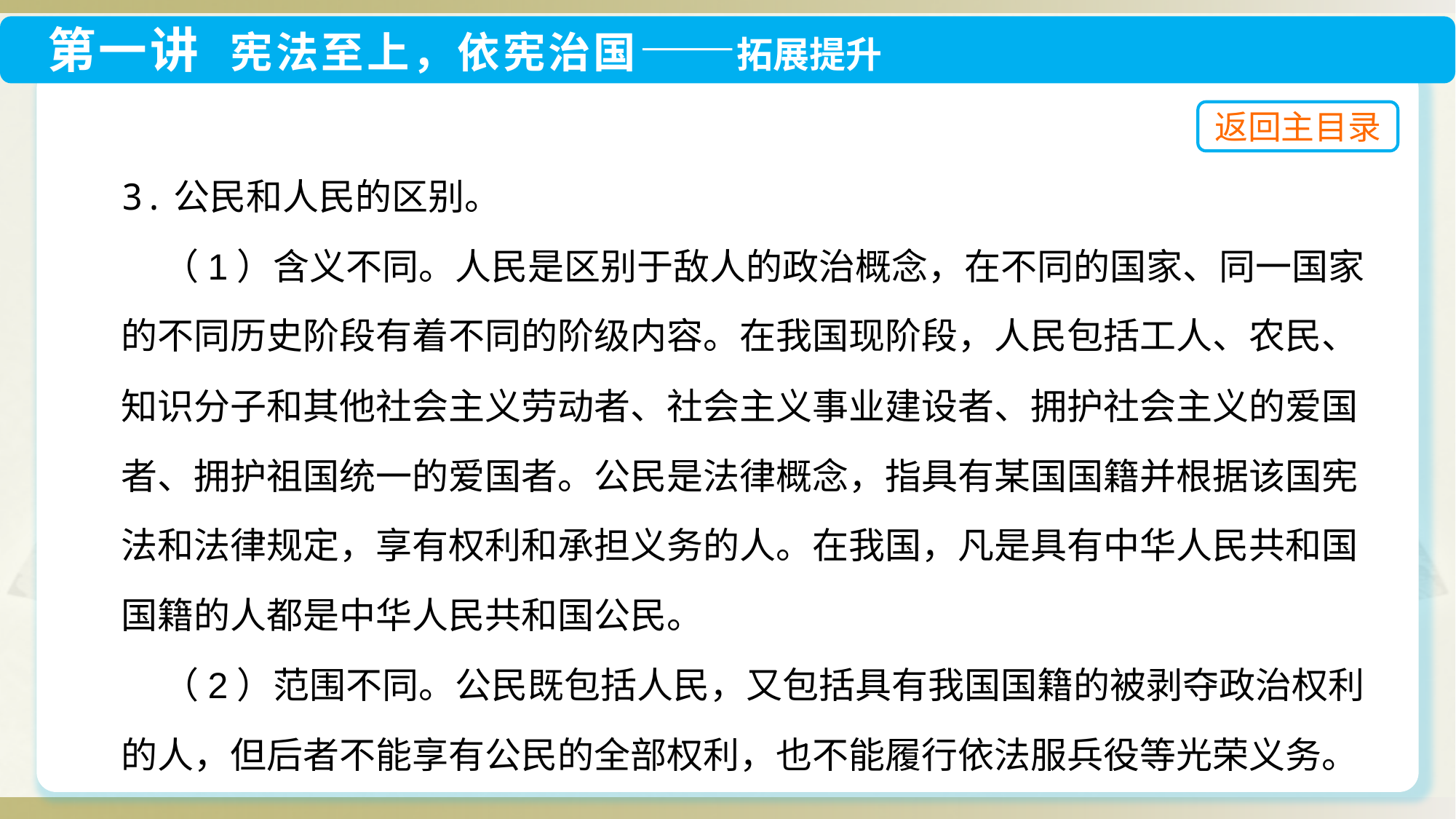

3.公民和人民的区别。
    （1）含义不同。人民是区别于敌人的政治概念，在不同的国家、同一国家的不同历史阶段有着不同的阶级内容。在我国现阶段，人民包括工人、农民、知识分子和其他社会主义劳动者、社会主义事业建设者、拥护社会主义的爱国者、拥护祖国统一的爱国者。公民是法律概念，指具有某国国籍并根据该国宪法和法律规定，享有权利和承担义务的人。在我国，凡是具有中华人民共和国国籍的人都是中华人民共和国公民。
    （2）范围不同。公民既包括人民，又包括具有我国国籍的被剥夺政治权利的人，但后者不能享有公民的全部权利，也不能履行依法服兵役等光荣义务。